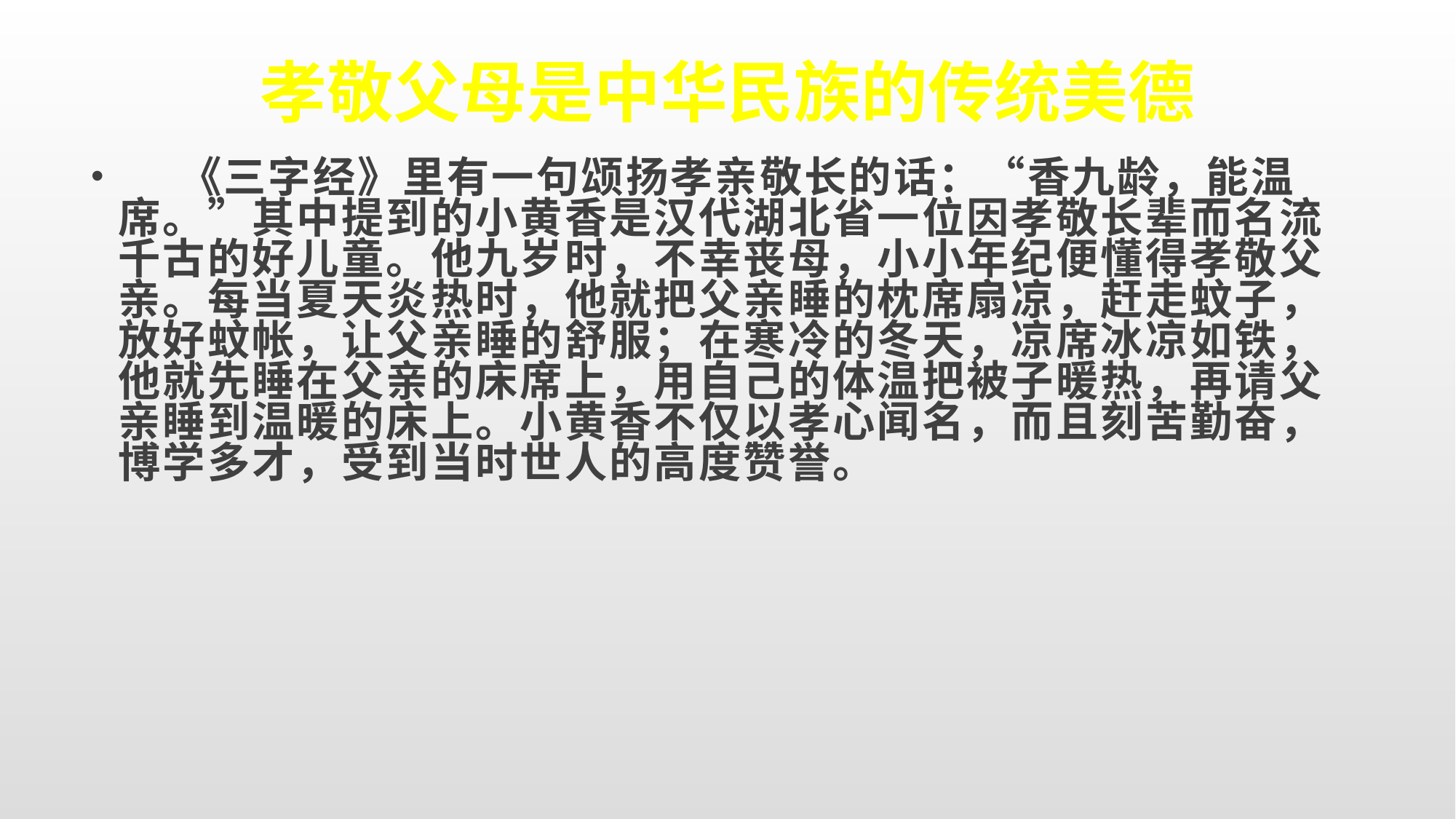

# 孝敬父母是中华民族的传统美德
     《三字经》里有一句颂扬孝亲敬长的话：“香九龄，能温席。”其中提到的小黄香是汉代湖北省一位因孝敬长辈而名流千古的好儿童。他九岁时，不幸丧母，小小年纪便懂得孝敬父亲。每当夏天炎热时，他就把父亲睡的枕席扇凉，赶走蚊子，放好蚊帐，让父亲睡的舒服；在寒冷的冬天，凉席冰凉如铁，他就先睡在父亲的床席上，用自己的体温把被子暖热，再请父亲睡到温暖的床上。小黄香不仅以孝心闻名，而且刻苦勤奋，博学多才，受到当时世人的高度赞誉。